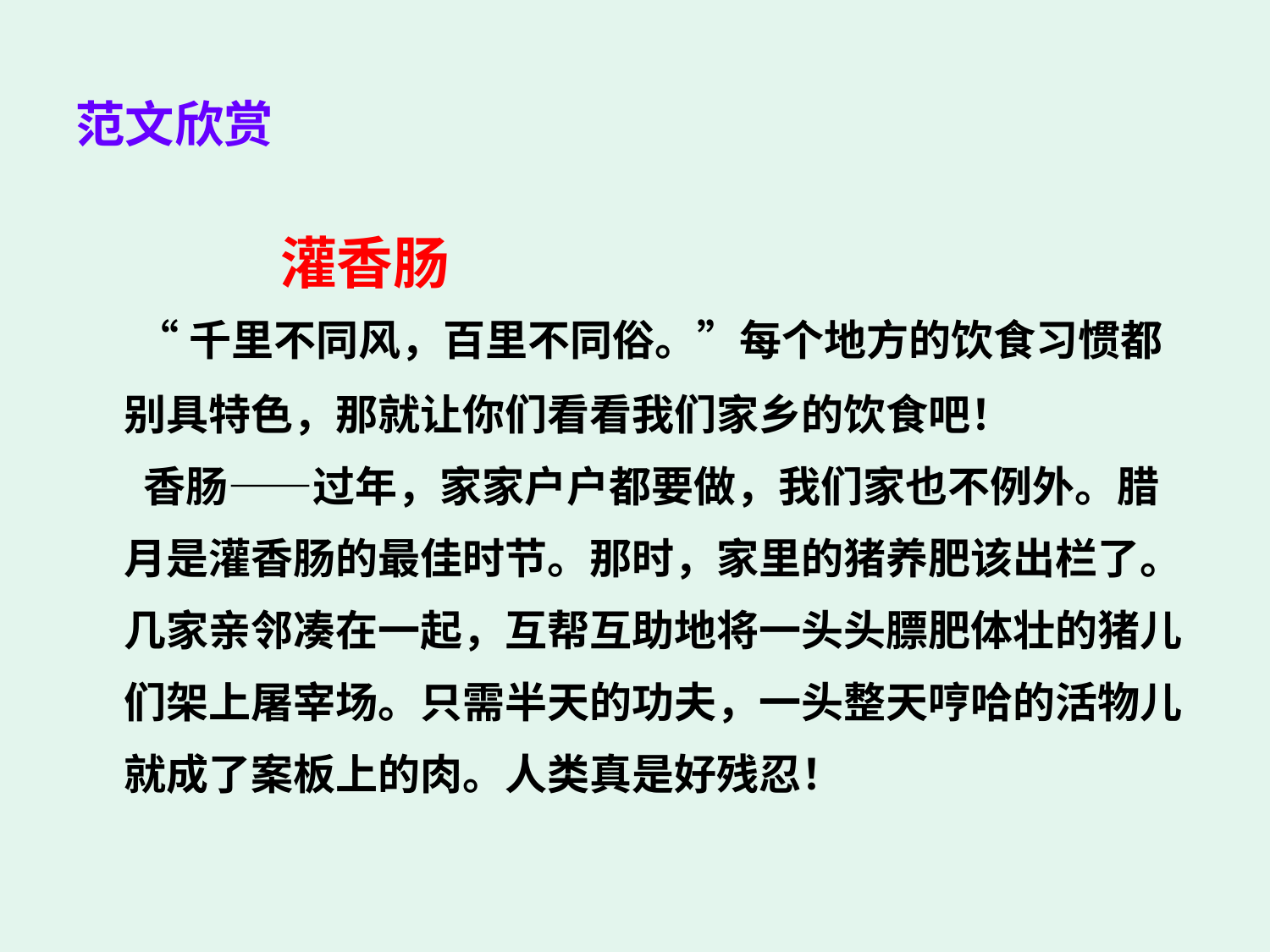

灌香肠
     “千里不同风，百里不同俗。”每个地方的饮食习惯都别具特色，那就让你们看看我们家乡的饮食吧！
      香肠——过年，家家户户都要做，我们家也不例外。腊月是灌香肠的最佳时节。那时，家里的猪养肥该出栏了。几家亲邻凑在一起，互帮互助地将一头头膘肥体壮的猪儿们架上屠宰场。只需半天的功夫，一头整天哼哈的活物儿就成了案板上的肉。人类真是好残忍！
范文欣赏